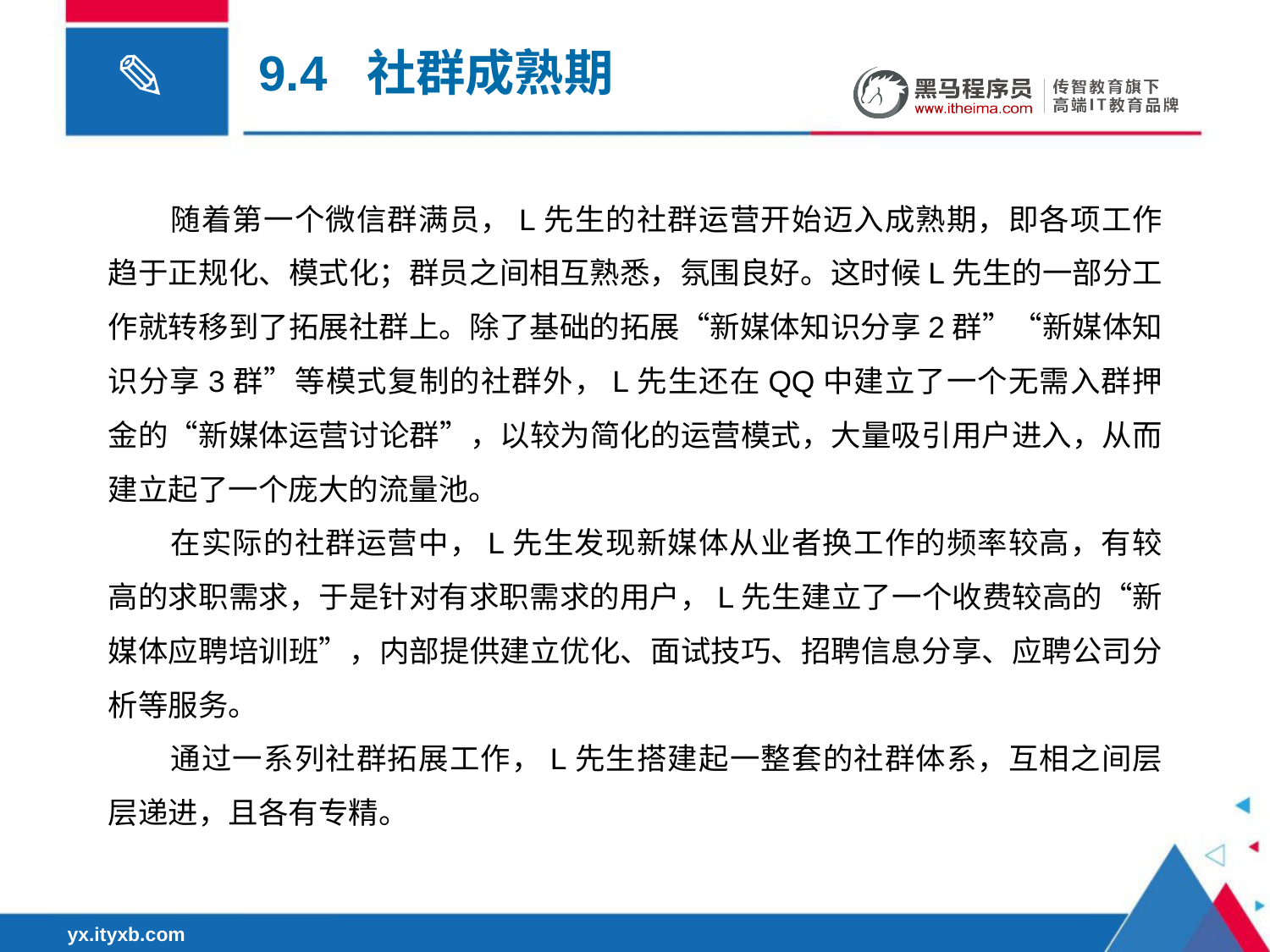

# 9.4  社群成熟期
随着第一个微信群满员，L先生的社群运营开始迈入成熟期，即各项工作趋于正规化、模式化；群员之间相互熟悉，氛围良好。这时候L先生的一部分工作就转移到了拓展社群上。除了基础的拓展“新媒体知识分享2群”“新媒体知识分享3群”等模式复制的社群外，L先生还在QQ中建立了一个无需入群押金的“新媒体运营讨论群”，以较为简化的运营模式，大量吸引用户进入，从而建立起了一个庞大的流量池。
在实际的社群运营中，L先生发现新媒体从业者换工作的频率较高，有较高的求职需求，于是针对有求职需求的用户，L先生建立了一个收费较高的“新媒体应聘培训班”，内部提供建立优化、面试技巧、招聘信息分享、应聘公司分析等服务。
通过一系列社群拓展工作，L先生搭建起一整套的社群体系，互相之间层层递进，且各有专精。